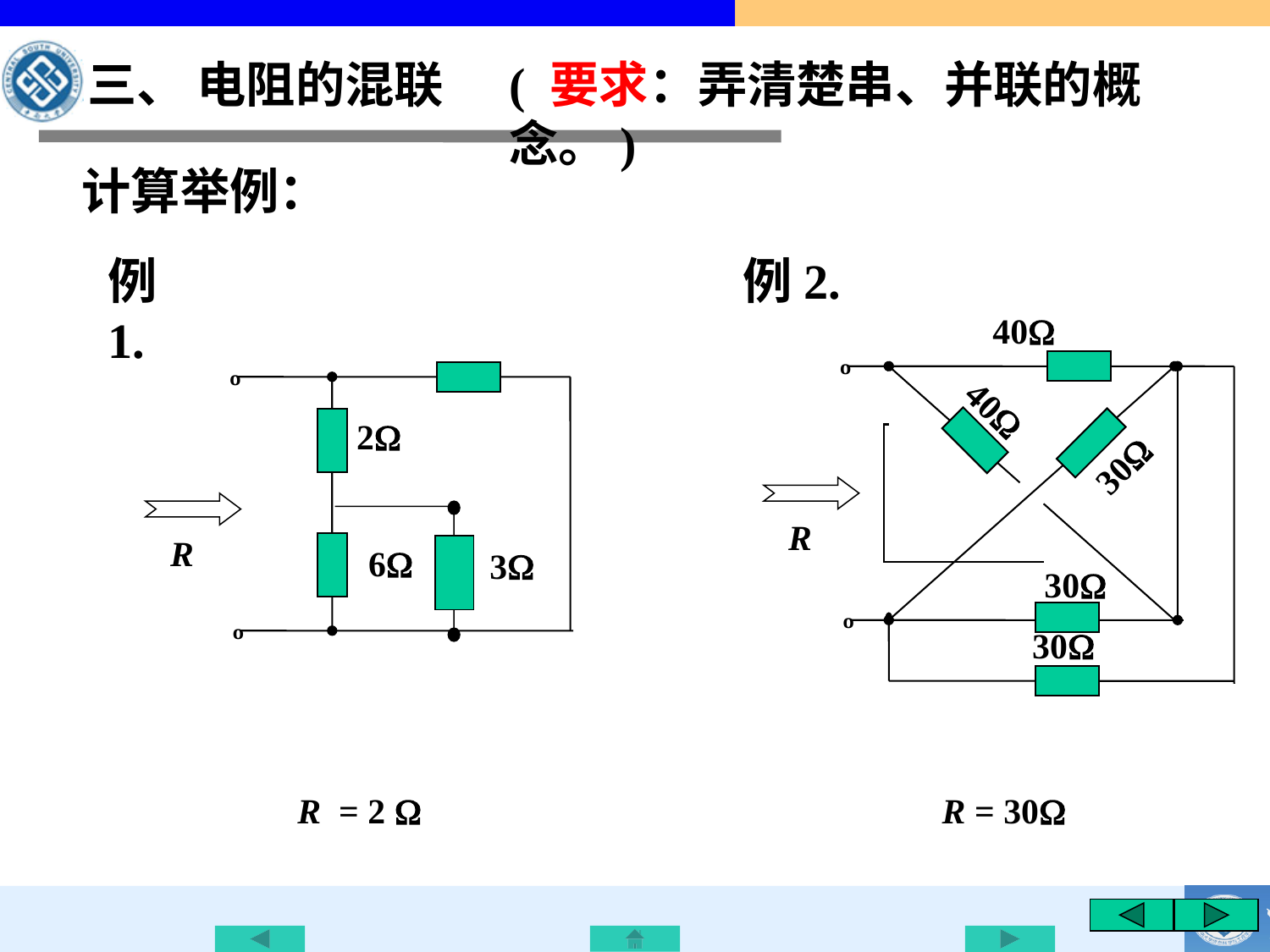

三、 电阻的混联
( 要求：弄清楚串、并联的概念。)
  计算举例：
例1.
例2.
40Ω

º

40Ω

30Ω

R

30Ω

º

30Ω

º

2Ω

R

3Ω

6Ω
º

R  = 2 Ω
 R = 30Ω